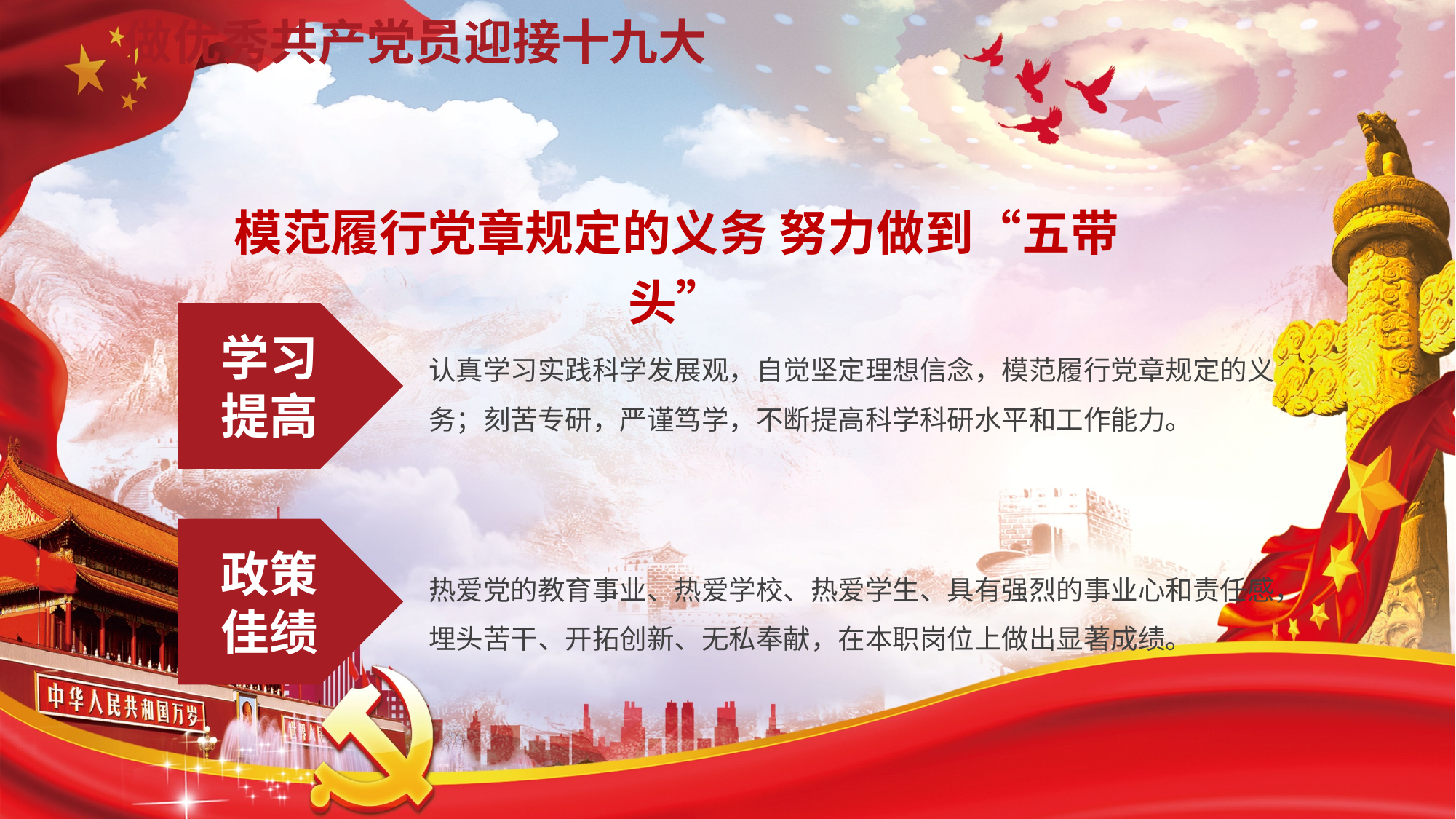

# 做优秀共产党员迎接十九大

模范履行党章规定的义务 努力做到“五带头”
学习
提高
认真学习实践科学发展观，自觉坚定理想信念，模范履行党章规定的义务；刻苦专研，严谨笃学，不断提高科学科研水平和工作能力。
政策
佳绩
热爱党的教育事业、热爱学校、热爱学生、具有强烈的事业心和责任感，埋头苦干、开拓创新、无私奉献，在本职岗位上做出显著成绩。